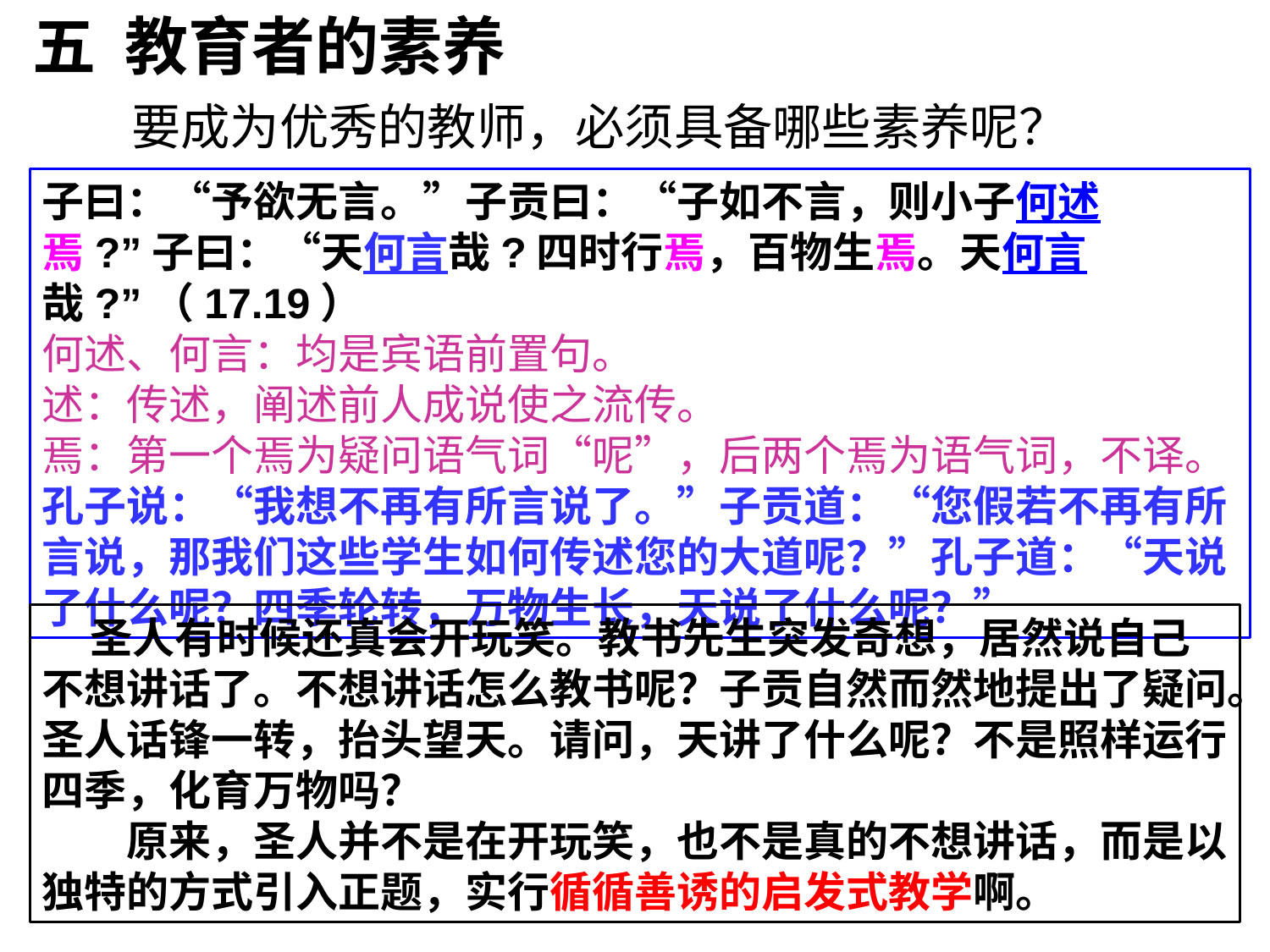

五  教育者的素养
要成为优秀的教师，必须具备哪些素养呢？
子曰：“予欲无言。”子贡曰：“子如不言，则小子何述焉?”子曰：“天何言哉?四时行焉，百物生焉。天何言哉?”（17.19）
何述、何言：均是宾语前置句。
述：传述，阐述前人成说使之流传。
焉：第一个焉为疑问语气词“呢”，后两个焉为语气词，不译。
孔子说：“我想不再有所言说了。”子贡道：“您假若不再有所言说，那我们这些学生如何传述您的大道呢？”孔子道：“天说了什么呢？四季轮转，万物生长，天说了什么呢？”
    圣人有时候还真会开玩笑。教书先生突发奇想，居然说自己不想讲话了。不想讲话怎么教书呢？子贡自然而然地提出了疑问。圣人话锋一转，抬头望天。请问，天讲了什么呢？不是照样运行四季，化育万物吗？
　　原来，圣人并不是在开玩笑，也不是真的不想讲话，而是以独特的方式引入正题，实行循循善诱的启发式教学啊。